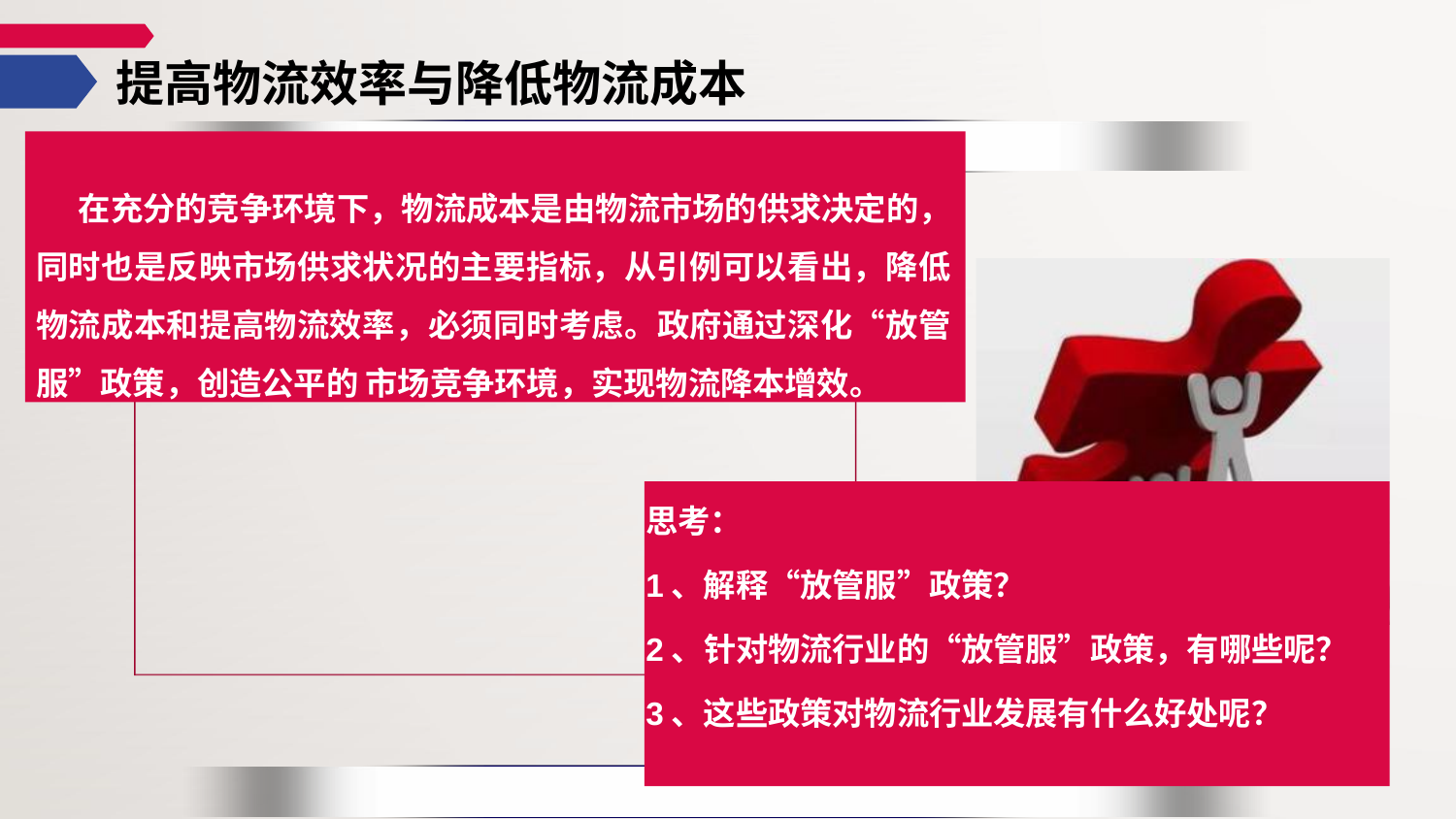

# 提高物流效率与降低物流成本

    在充分的竞争环境下，物流成本是由物流市场的供求决定的，同时也是反映市场供求状况的主要指标，从引例可以看出，降低物流成本和提高物流效率，必须同时考虑。政府通过深化“放管服”政策，创造公平的 市场竞争环境，实现物流降本增效。

思考：
1、解释“放管服”政策？
2、针对物流行业的“放管服”政策，有哪些呢？
3、这些政策对物流行业发展有什么好处呢？